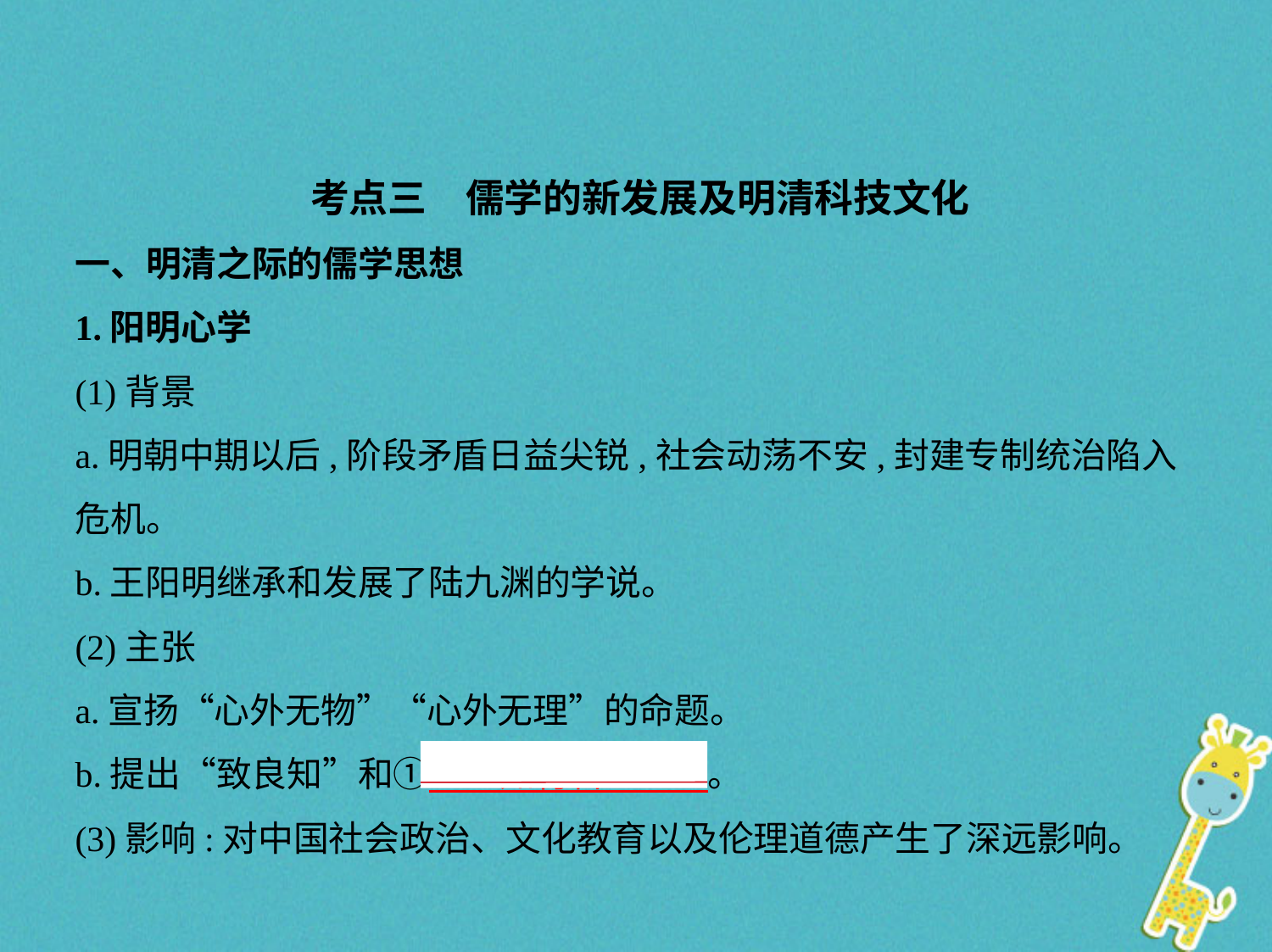

考点三　儒学的新发展及明清科技文化
一、明清之际的儒学思想
1.阳明心学
(1)背景
a.明朝中期以后,阶段矛盾日益尖锐,社会动荡不安,封建专制统治陷入
危机。
b.王阳明继承和发展了陆九渊的学说。
(2)主张
a.宣扬“心外无物”“心外无理”的命题。
b.提出“致良知”和①　“知行合一”    。
(3)影响:对中国社会政治、文化教育以及伦理道德产生了深远影响。